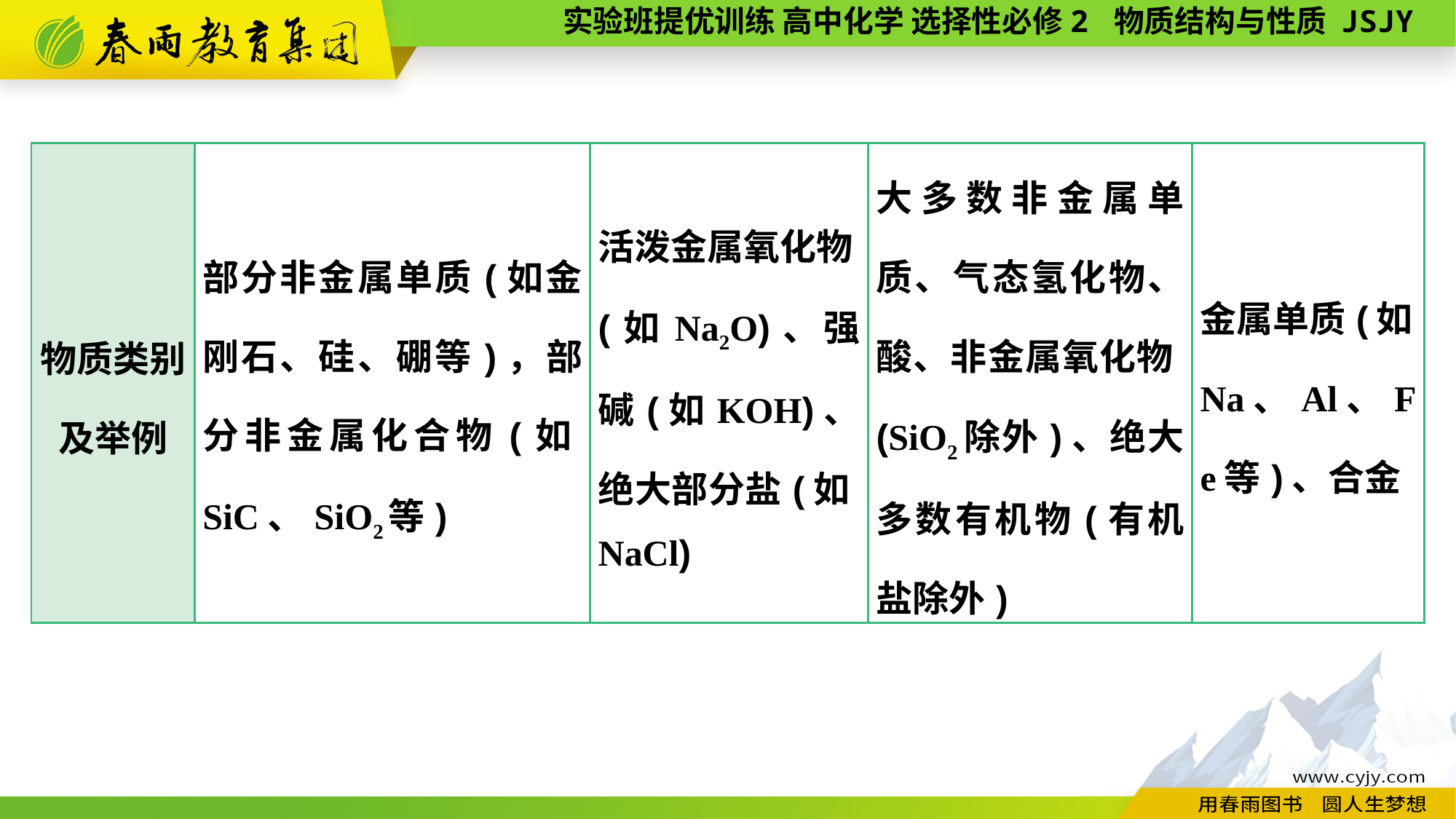

| 物质类别及举例 | 部分非金属单质(如金刚石、硅、硼等)，部分非金属化合物(如SiC、SiO2等) | 活泼金属氧化物(如Na2O)、强碱(如KOH)、绝大部分盐(如NaCl) | 大多数非金属单质、气态氢化物、酸、非金属氧化物(SiO2除外)、绝大多数有机物(有机盐除外) | 金属单质(如Na、Al、Fe等)、合金 |
| --- | --- | --- | --- | --- |